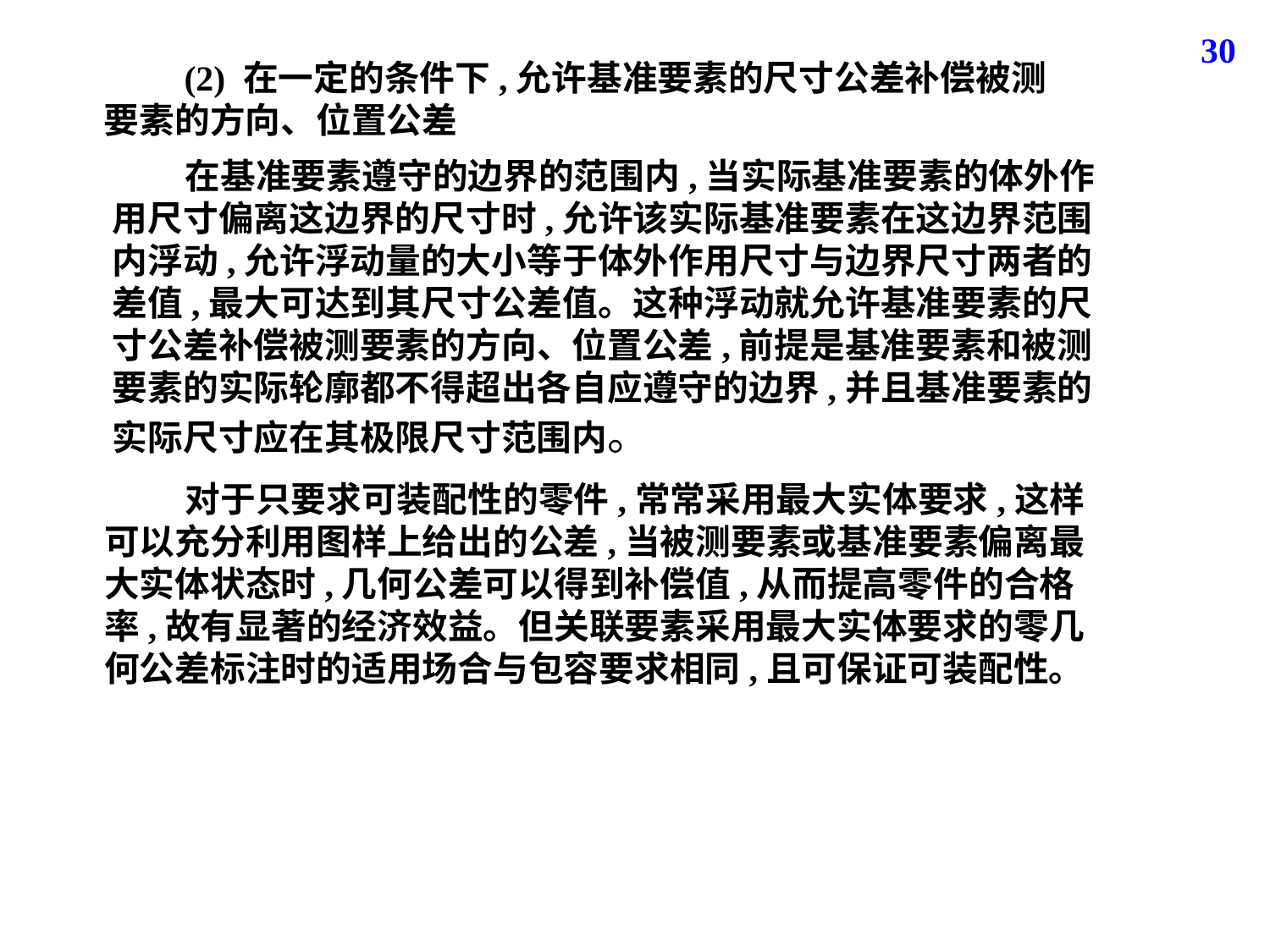

30
         (2) 在一定的条件下,允许基准要素的尺寸公差补偿被测要素的方向、位置公差
        在基准要素遵守的边界的范围内,当实际基准要素的体外作用尺寸偏离这边界的尺寸时,允许该实际基准要素在这边界范围内浮动,允许浮动量的大小等于体外作用尺寸与边界尺寸两者的差值,最大可达到其尺寸公差值。这种浮动就允许基准要素的尺寸公差补偿被测要素的方向、位置公差,前提是基准要素和被测要素的实际轮廓都不得超出各自应遵守的边界,并且基准要素的实际尺寸应在其极限尺寸范围内。
         对于只要求可装配性的零件,常常采用最大实体要求,这样可以充分利用图样上给出的公差,当被测要素或基准要素偏离最大实体状态时,几何公差可以得到补偿值,从而提高零件的合格率,故有显著的经济效益。但关联要素采用最大实体要求的零几何公差标注时的适用场合与包容要求相同,且可保证可装配性。